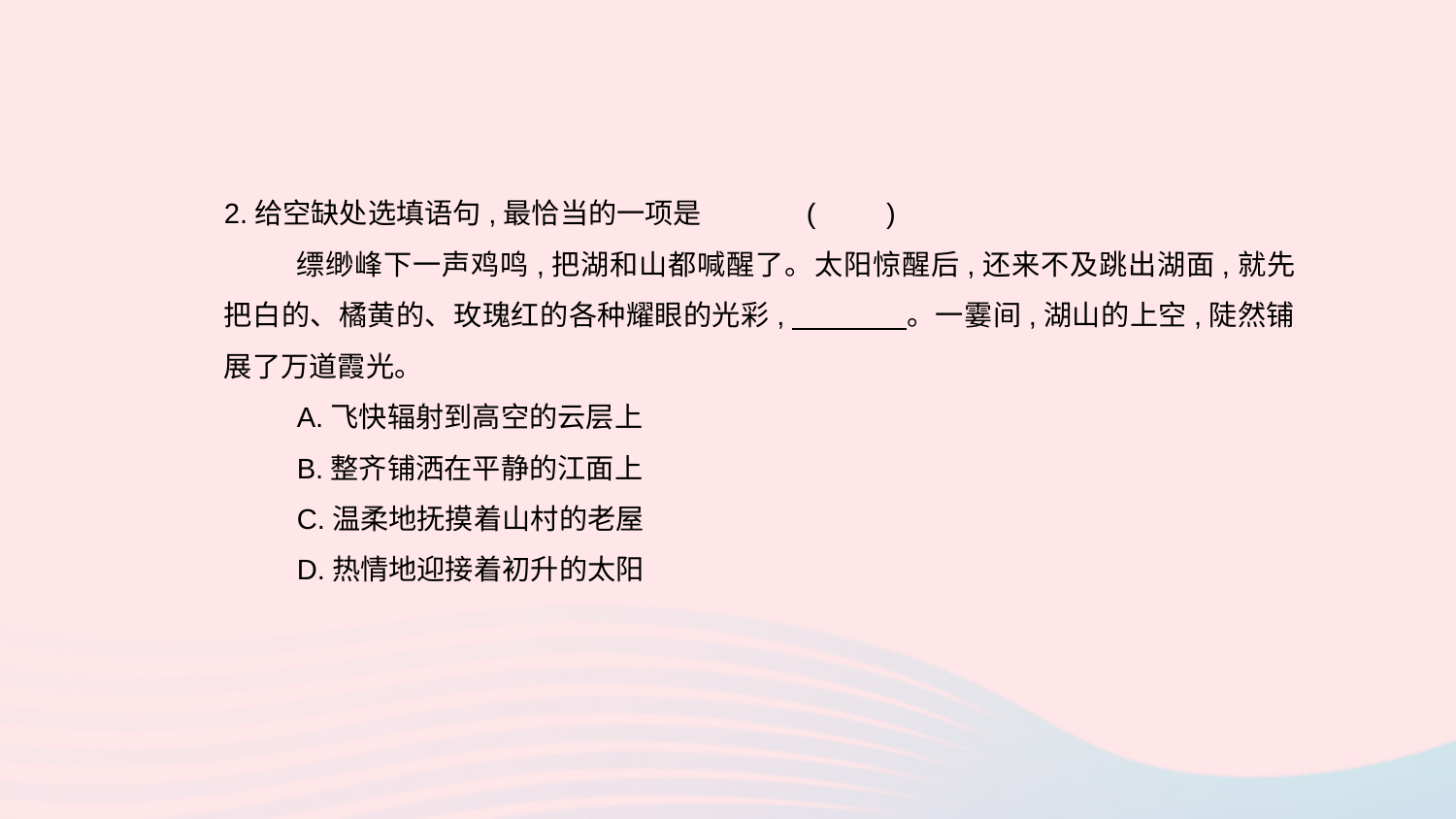

2.给空缺处选填语句,最恰当的一项是	(　　)
缥缈峰下一声鸡鸣,把湖和山都喊醒了。太阳惊醒后,还来不及跳出湖面,就先把白的、橘黄的、玫瑰红的各种耀眼的光彩,　　　　。一霎间,湖山的上空,陡然铺展了万道霞光。
A.飞快辐射到高空的云层上
B.整齐铺洒在平静的江面上
C.温柔地抚摸着山村的老屋
D.热情地迎接着初升的太阳